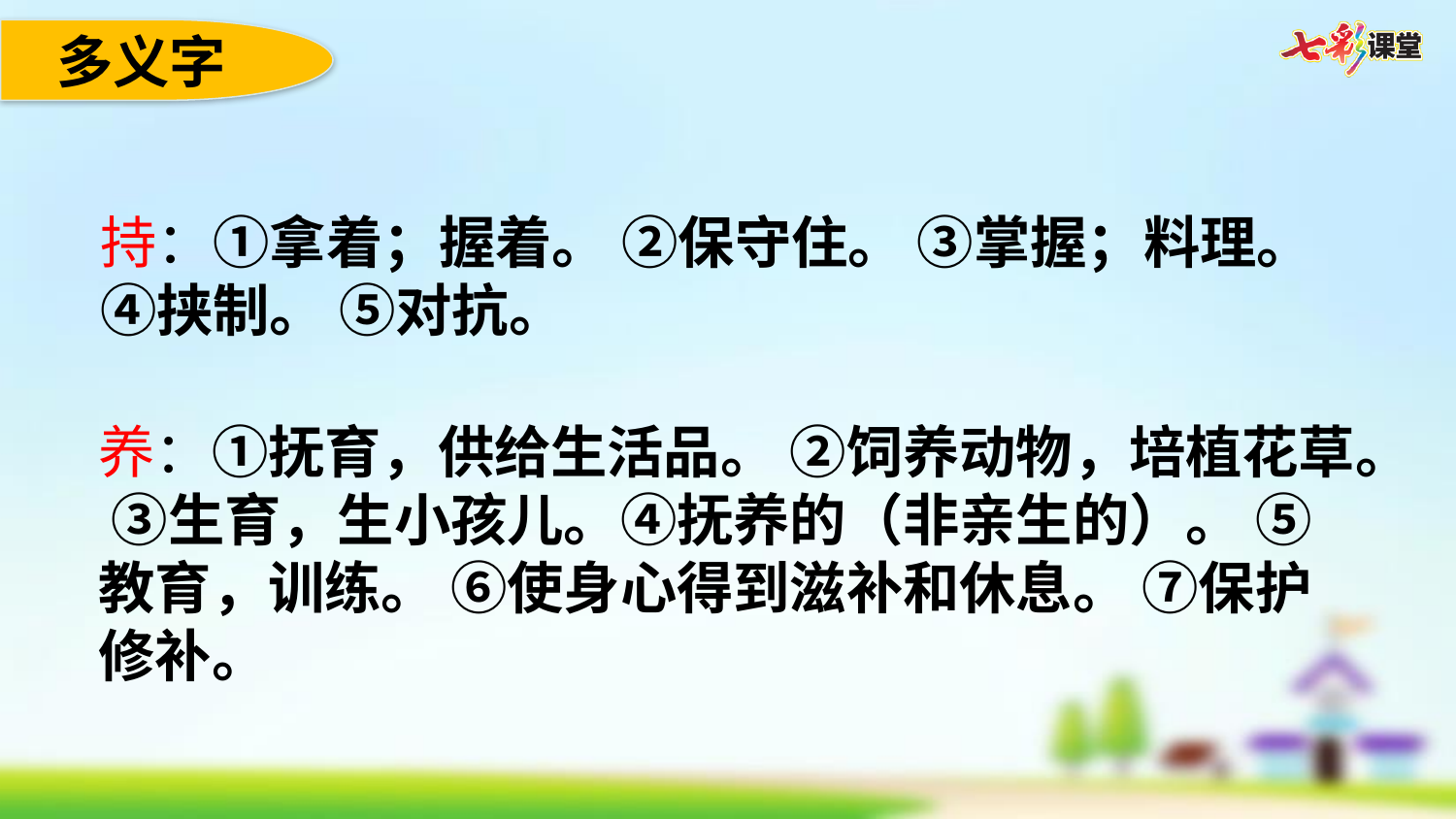

多义字
持：①拿着；握着。 ②保守住。 ③掌握；料理。 ④挟制。 ⑤对抗。
养：①抚育，供给生活品。 ②饲养动物，培植花草。 ③生育，生小孩儿。④抚养的（非亲生的）。 ⑤教育，训练。 ⑥使身心得到滋补和休息。 ⑦保护修补。